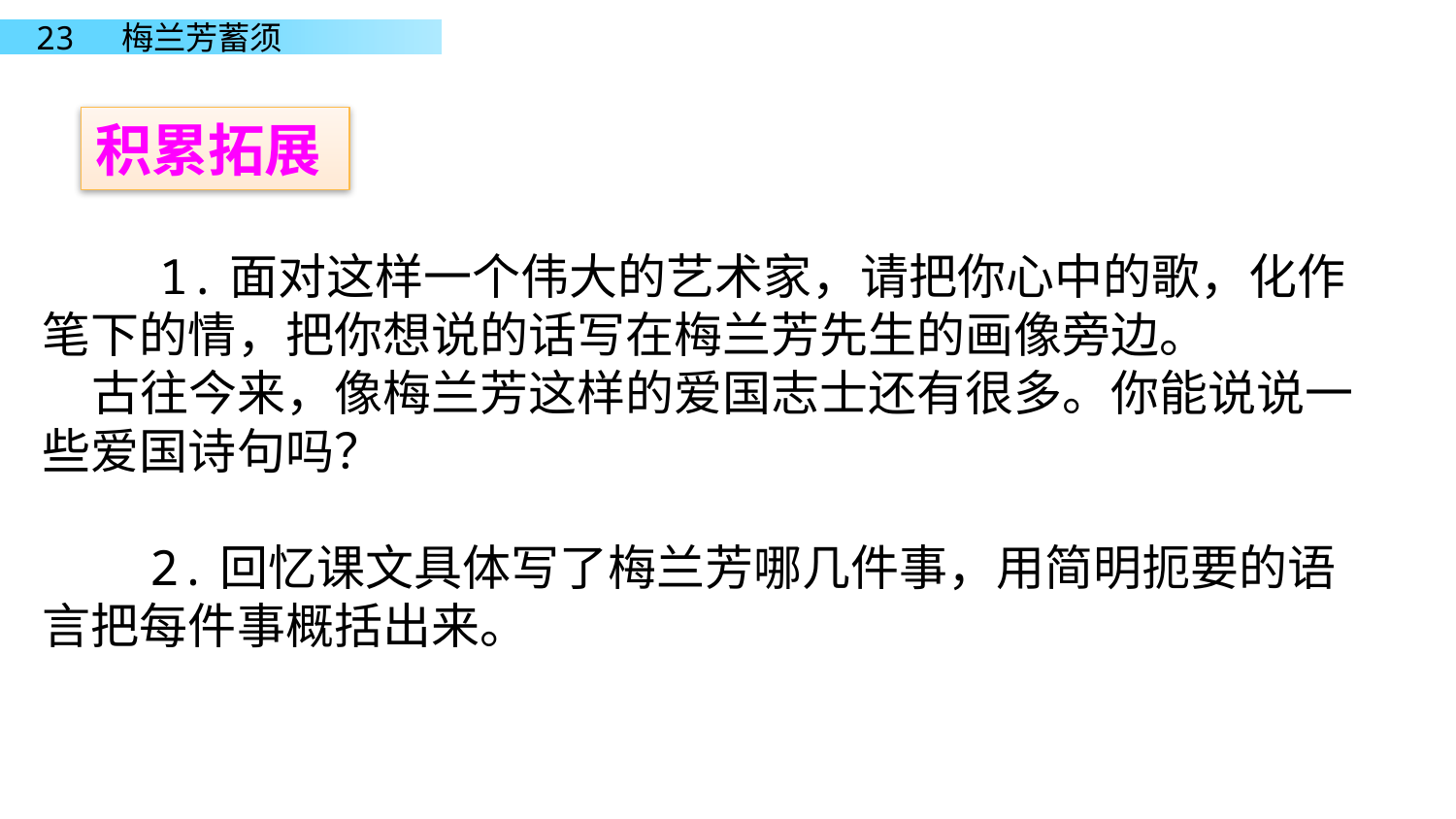

积累拓展
    1.面对这样一个伟大的艺术家，请把你心中的歌，化作笔下的情，把你想说的话写在梅兰芳先生的画像旁边。
古往今来，像梅兰芳这样的爱国志士还有很多。你能说说一些爱国诗句吗？

  2.回忆课文具体写了梅兰芳哪几件事，用简明扼要的语言把每件事概括出来。